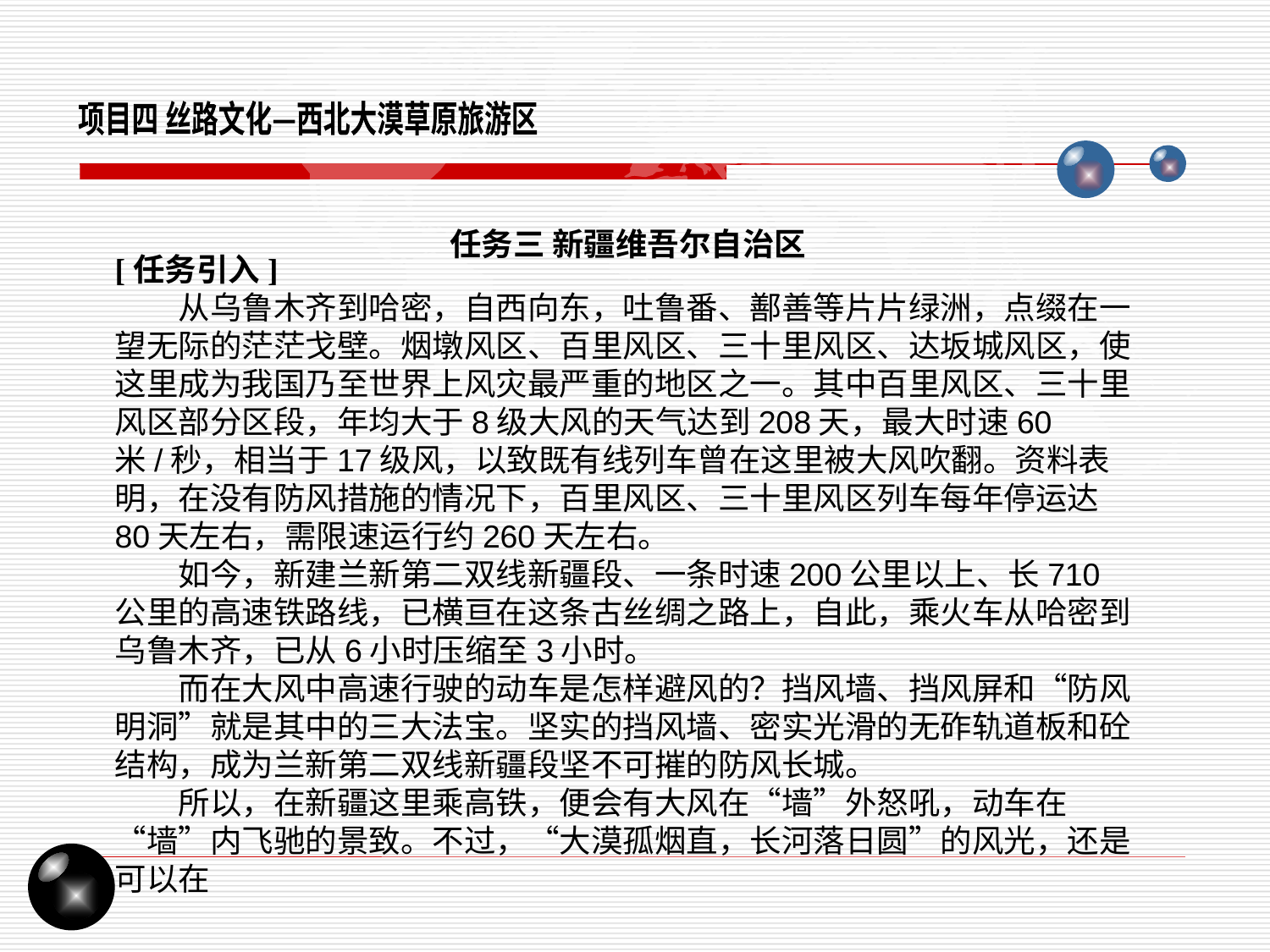

项目四 丝路文化—西北大漠草原旅游区
任务三 新疆维吾尔自治区
[任务引入]
从乌鲁木齐到哈密，自西向东，吐鲁番、鄯善等片片绿洲，点缀在一望无际的茫茫戈壁。烟墩风区、百里风区、三十里风区、达坂城风区，使这里成为我国乃至世界上风灾最严重的地区之一。其中百里风区、三十里风区部分区段，年均大于8级大风的天气达到208天，最大时速60米/秒，相当于17级风，以致既有线列车曾在这里被大风吹翻。资料表明，在没有防风措施的情况下，百里风区、三十里风区列车每年停运达80天左右，需限速运行约260天左右。
如今，新建兰新第二双线新疆段、一条时速200公里以上、长710公里的高速铁路线，已横亘在这条古丝绸之路上，自此，乘火车从哈密到乌鲁木齐，已从6小时压缩至3小时。
而在大风中高速行驶的动车是怎样避风的？挡风墙、挡风屏和“防风明洞”就是其中的三大法宝。坚实的挡风墙、密实光滑的无砟轨道板和砼结构，成为兰新第二双线新疆段坚不可摧的防风长城。
所以，在新疆这里乘高铁，便会有大风在“墙”外怒吼，动车在“墙”内飞驰的景致。不过，“大漠孤烟直，长河落日圆”的风光，还是可以在